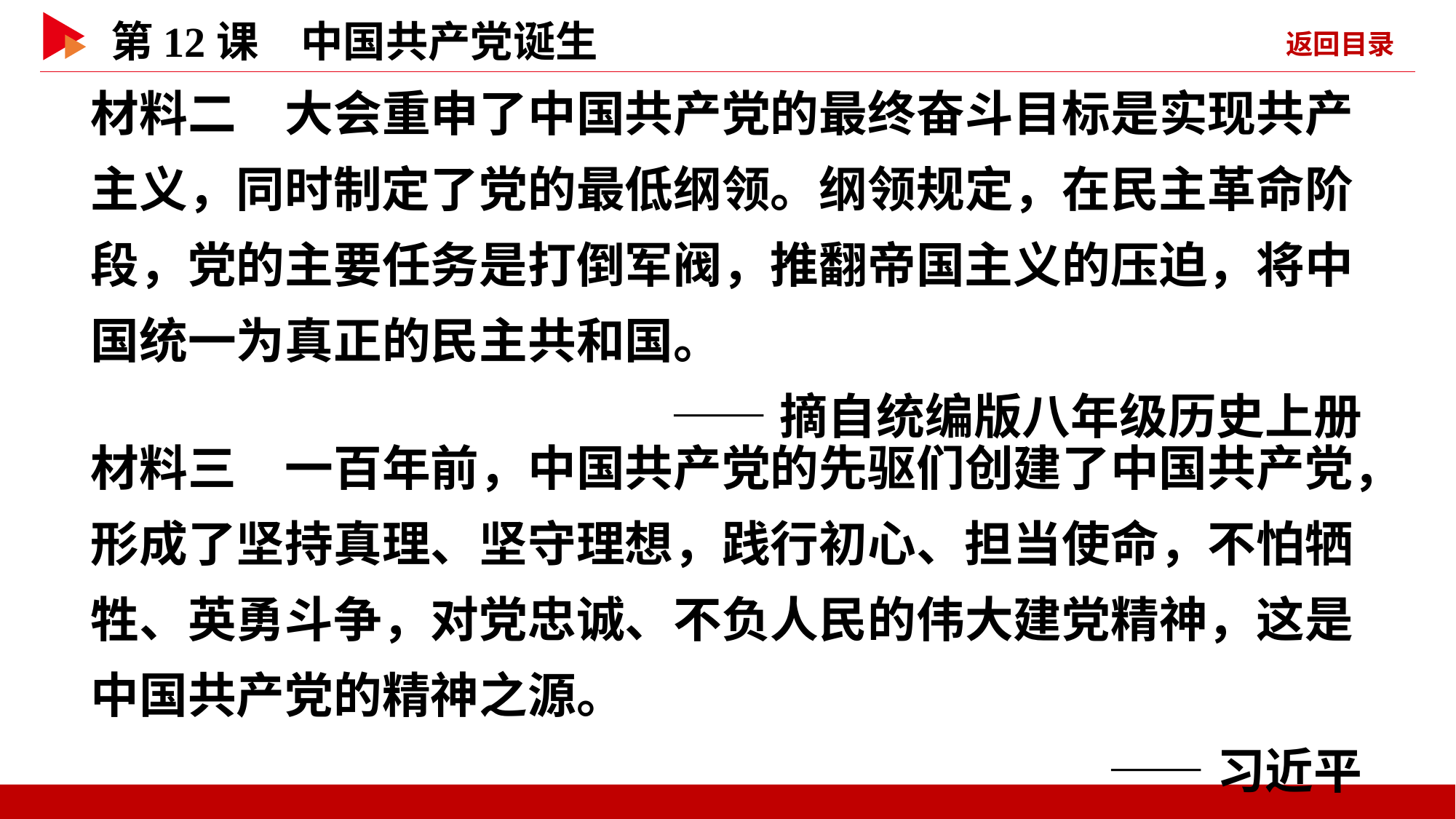

材料二　大会重申了中国共产党的最终奋斗目标是实现共产主义，同时制定了党的最低纲领。纲领规定，在民主革命阶段，党的主要任务是打倒军阀，推翻帝国主义的压迫，将中国统一为真正的民主共和国。
——摘自统编版八年级历史上册
材料三　一百年前，中国共产党的先驱们创建了中国共产党，形成了坚持真理、坚守理想，践行初心、担当使命，不怕牺牲、英勇斗争，对党忠诚、不负人民的伟大建党精神，这是中国共产党的精神之源。
——习近平